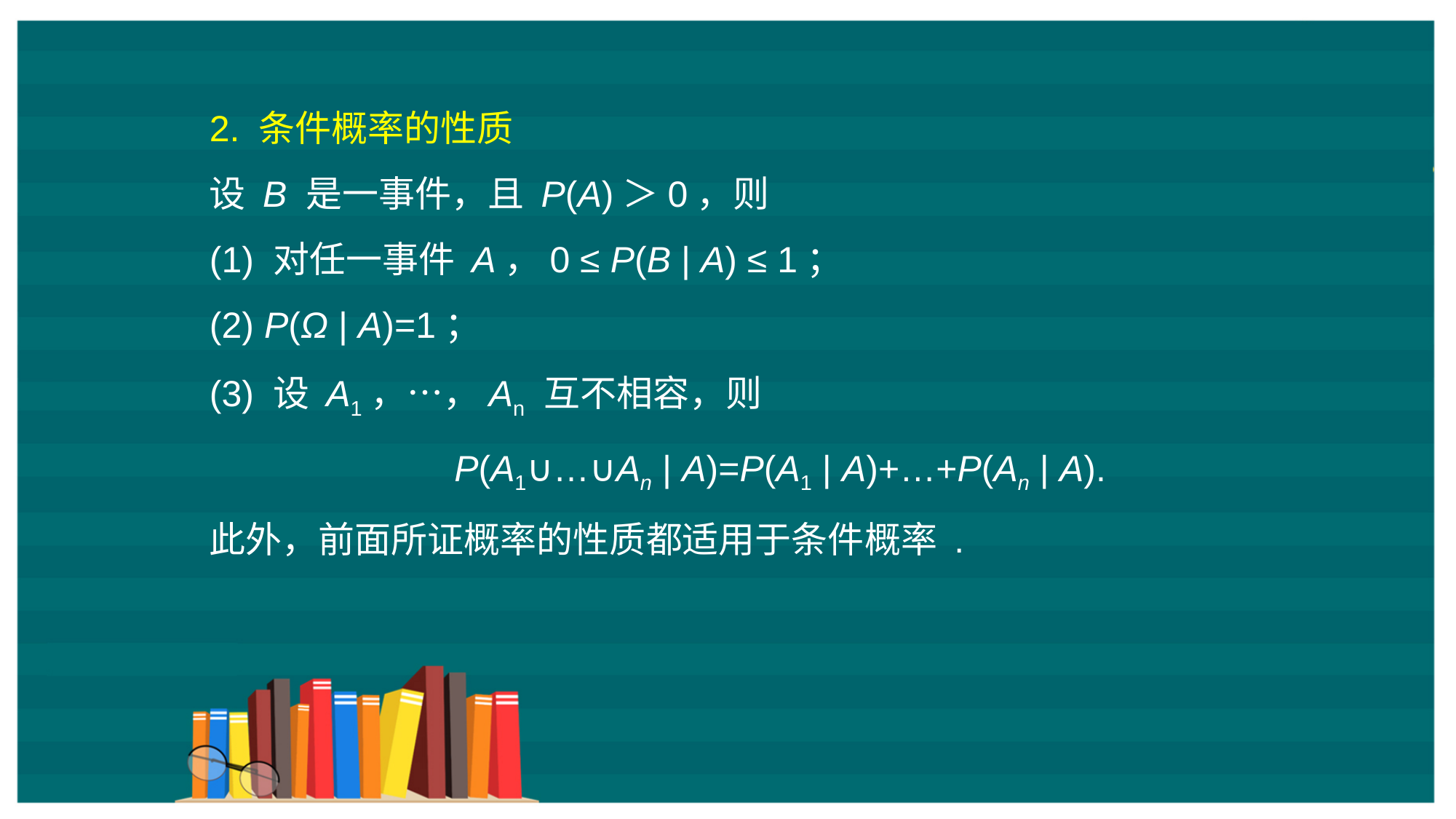

2. 条件概率的性质
设 B 是一事件，且 P(A)＞0，则
(1) 对任一事件 A，0 ≤ P(B | A) ≤ 1；
(2) P(Ω | A)=1；
(3) 设 A1，…，An 互不相容，则
P(A1∪…∪An | A)=P(A1 | A)+…+P(An | A).
此外，前面所证概率的性质都适用于条件概率 .